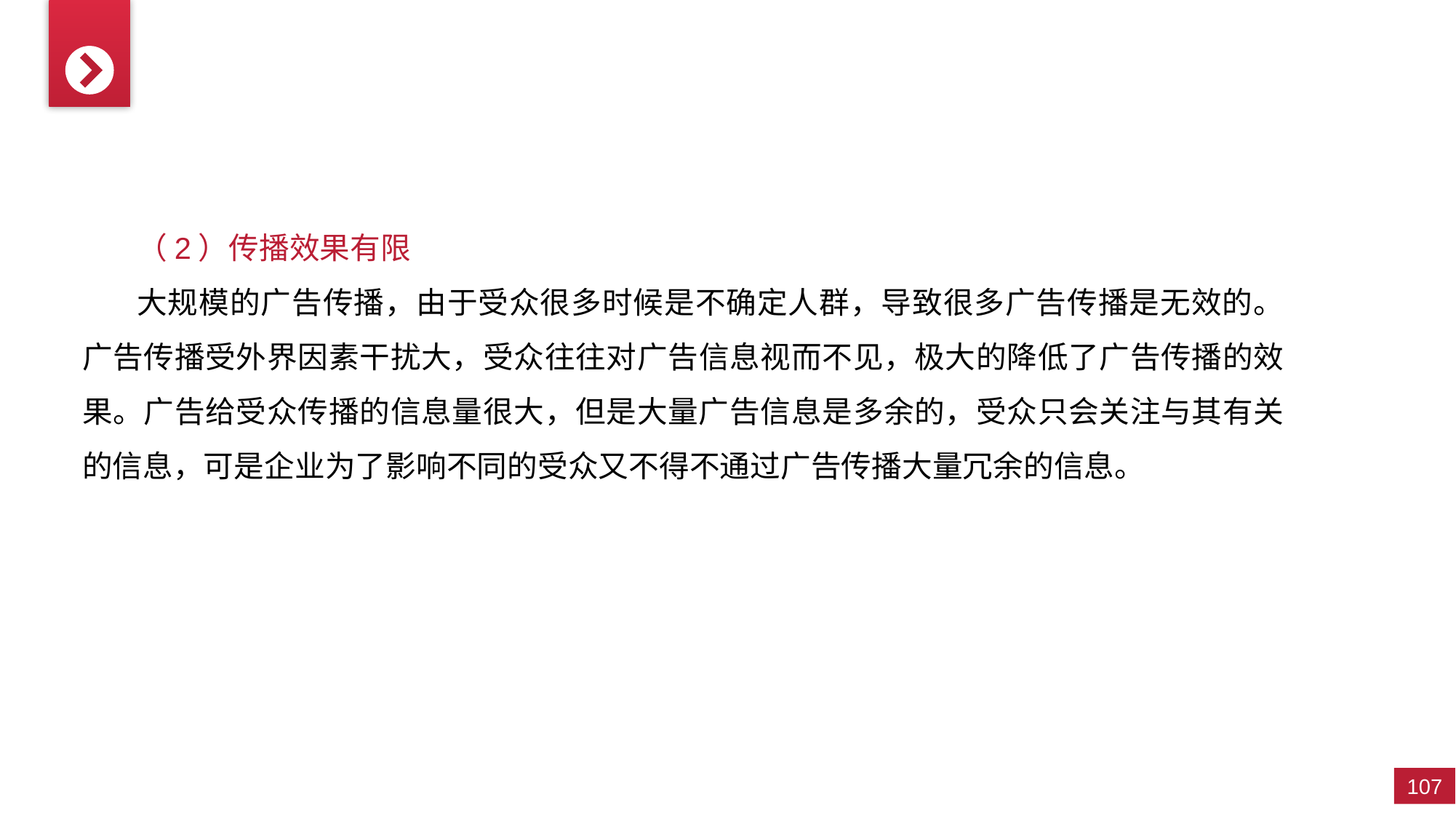

（2）传播效果有限
大规模的广告传播，由于受众很多时候是不确定人群，导致很多广告传播是无效的。广告传播受外界因素干扰大，受众往往对广告信息视而不见，极大的降低了广告传播的效果。广告给受众传播的信息量很大，但是大量广告信息是多余的，受众只会关注与其有关的信息，可是企业为了影响不同的受众又不得不通过广告传播大量冗余的信息。